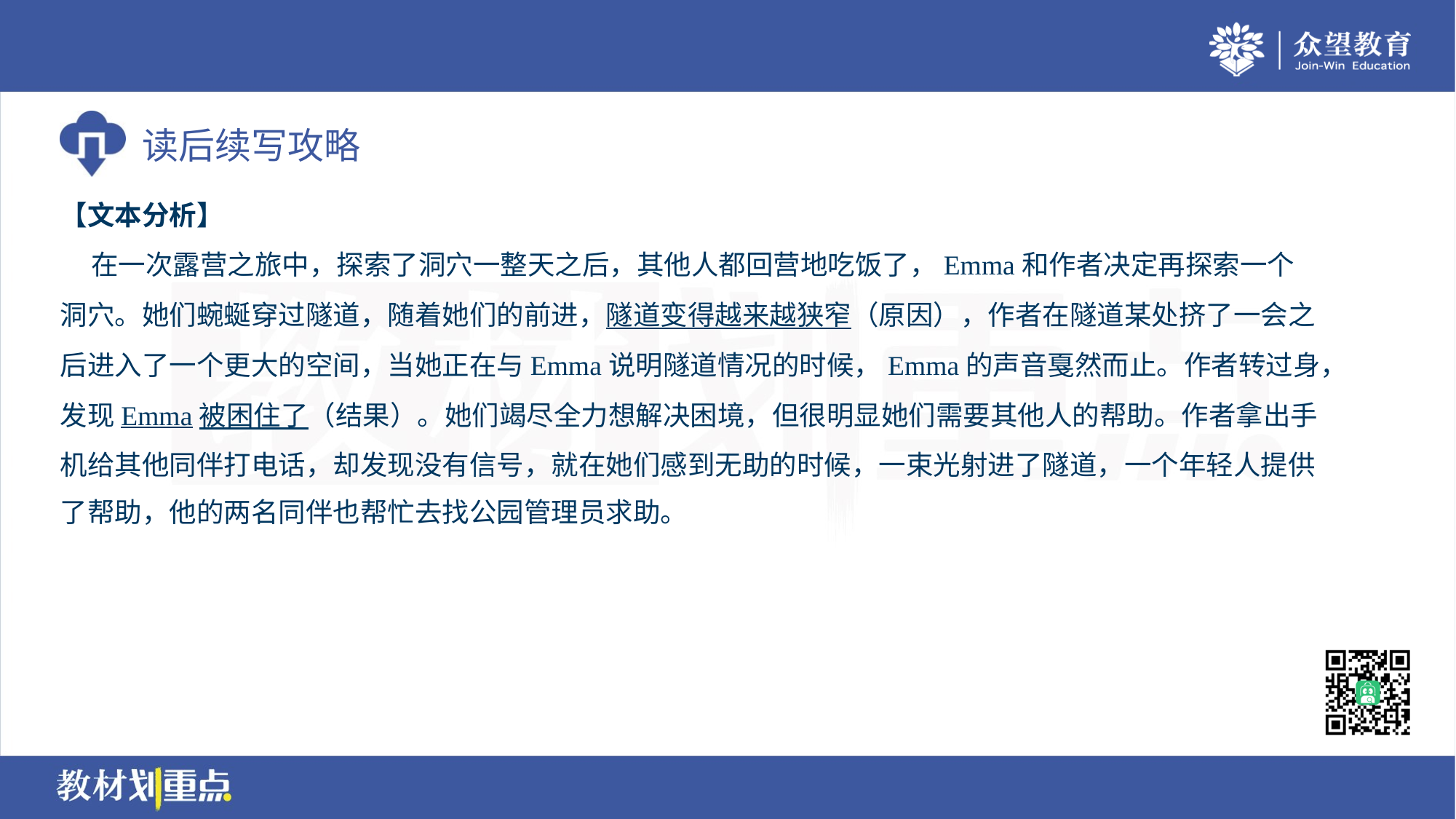

【文本分析】
    在一次露营之旅中，探索了洞穴一整天之后，其他人都回营地吃饭了，Emma和作者决定再探索一个
洞穴。她们蜿蜒穿过隧道，随着她们的前进，隧道变得越来越狭窄（原因），作者在隧道某处挤了一会之
后进入了一个更大的空间，当她正在与Emma说明隧道情况的时候，Emma的声音戛然而止。作者转过身，
发现Emma被困住了（结果）。她们竭尽全力想解决困境，但很明显她们需要其他人的帮助。作者拿出手
机给其他同伴打电话，却发现没有信号，就在她们感到无助的时候，一束光射进了隧道，一个年轻人提供
了帮助，他的两名同伴也帮忙去找公园管理员求助。